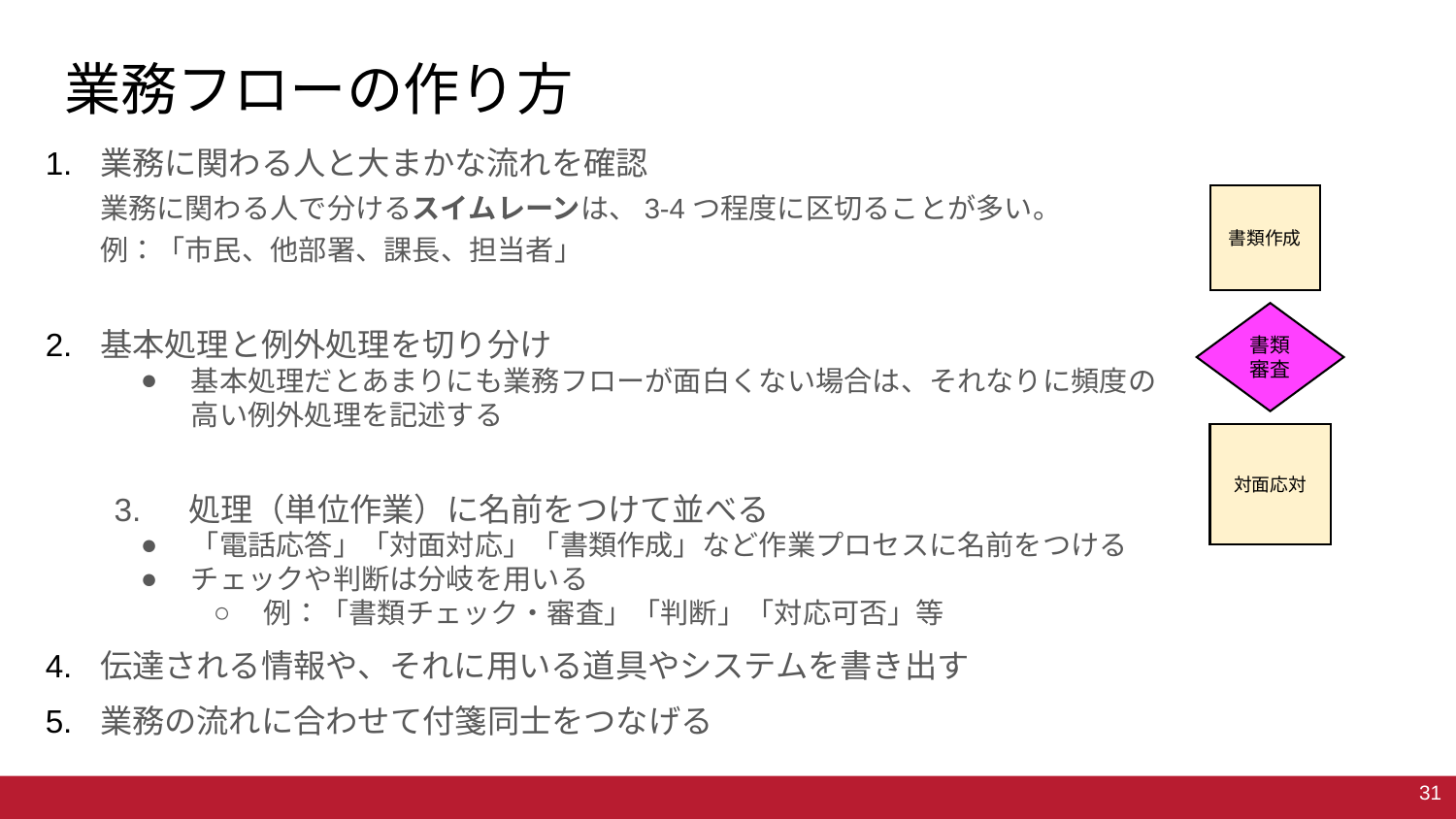

# 業務フローの作り方

業務に関わる人と大まかな流れを確認
業務に関わる人で分けるスイムレーンは、3-4つ程度に区切ることが多い。
例：「市民、他部署、課長、担当者」

基本処理と例外処理を切り分け
基本処理だとあまりにも業務フローが面白くない場合は、それなりに頻度の高い例外処理を記述する

3.　 処理（単位作業）に名前をつけて並べる
「電話応答」「対面対応」「書類作成」など作業プロセスに名前をつける
チェックや判断は分岐を用いる
例：「書類チェック・審査」「判断」「対応可否」等
伝達される情報や、それに用いる道具やシステムを書き出す
業務の流れに合わせて付箋同士をつなげる

書類作成
書類審査
対面応対
31